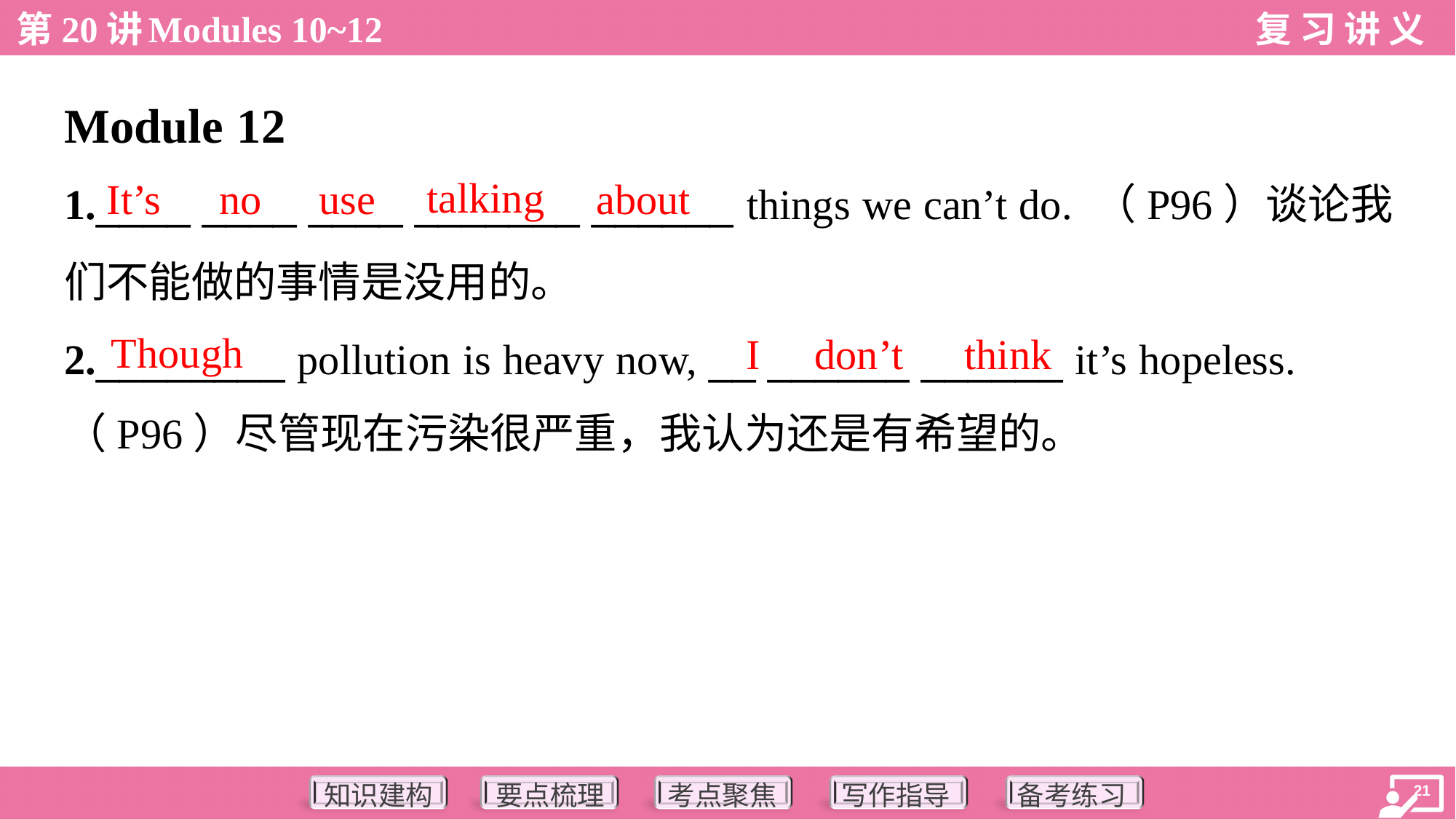

Module 12
talking
It’s
no
use
about
1.____ ____ ____ _______ ______ things we can’t do. （P96）谈论我
们不能做的事情是没用的。
2.________ pollution is heavy now, __ ______ ______ it’s hopeless.
（P96）尽管现在污染很严重，我认为还是有希望的。
Though
I
don’t
think